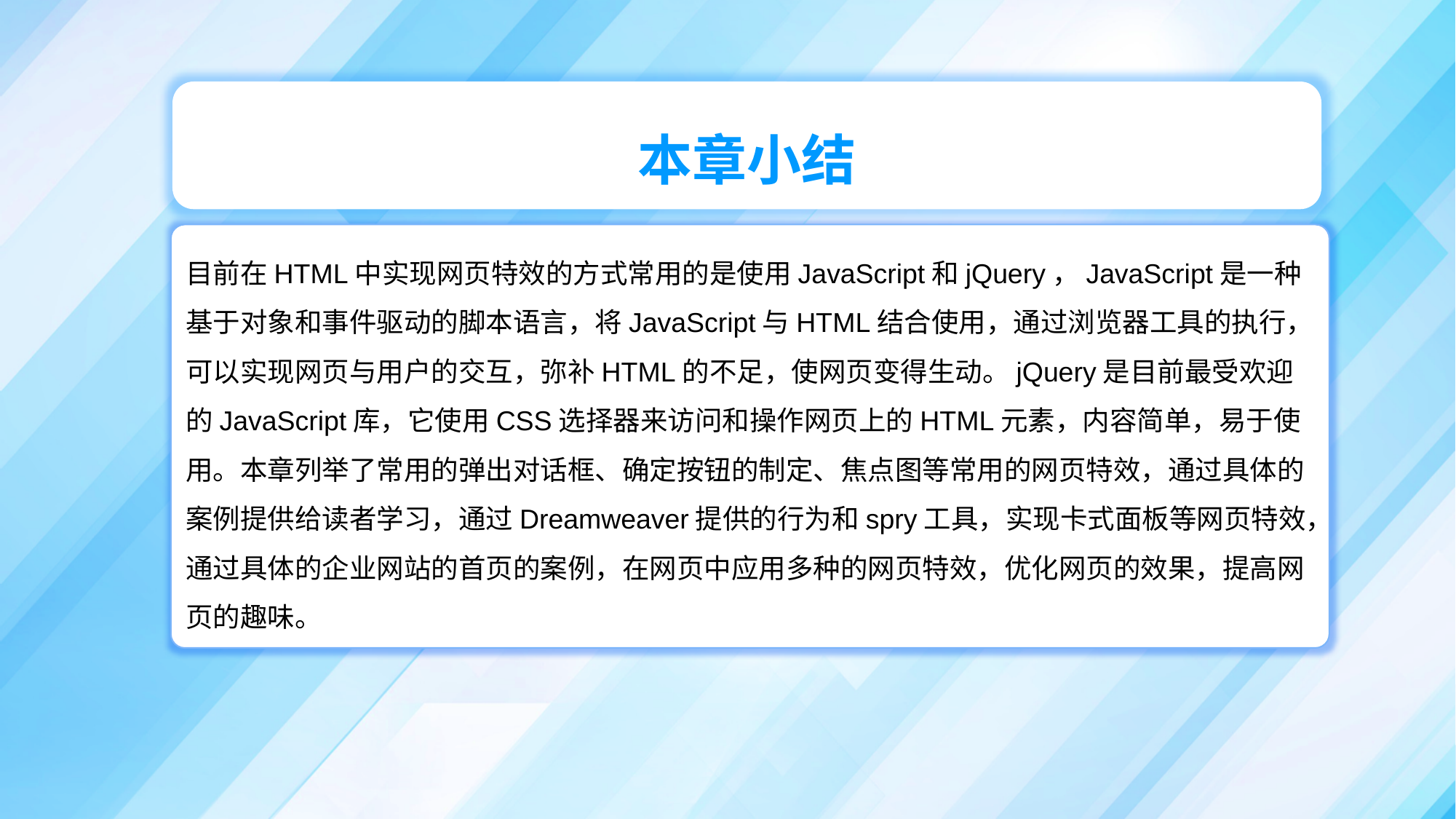

目前在HTML中实现网页特效的方式常用的是使用JavaScript和jQuery，JavaScript是一种基于对象和事件驱动的脚本语言，将JavaScript与HTML结合使用，通过浏览器工具的执行，可以实现网页与用户的交互，弥补HTML的不足，使网页变得生动。jQuery是目前最受欢迎的JavaScript库，它使用CSS选择器来访问和操作网页上的HTML元素，内容简单，易于使用。本章列举了常用的弹出对话框、确定按钮的制定、焦点图等常用的网页特效，通过具体的案例提供给读者学习，通过Dreamweaver提供的行为和spry工具，实现卡式面板等网页特效，通过具体的企业网站的首页的案例，在网页中应用多种的网页特效，优化网页的效果，提高网页的趣味。